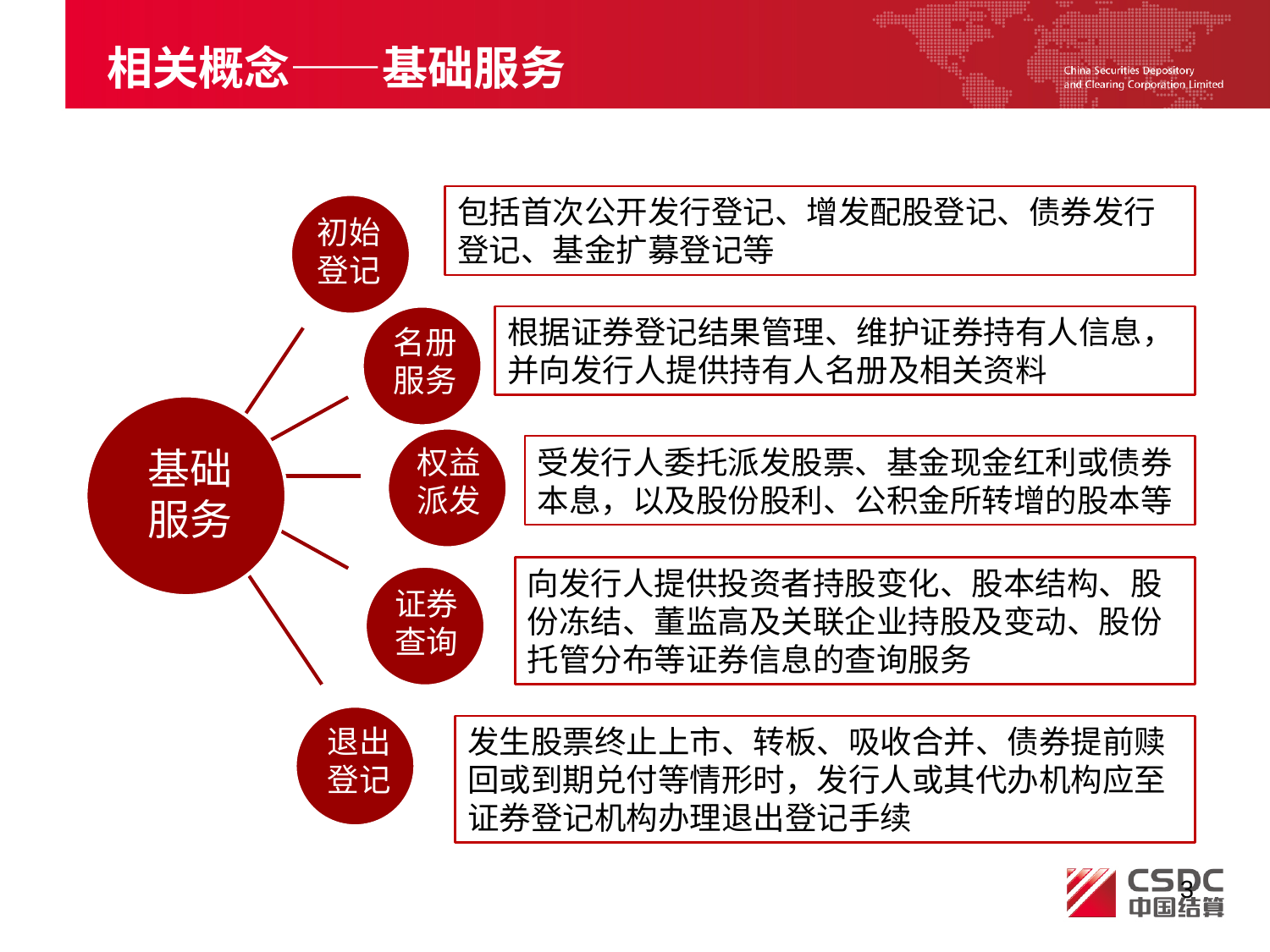

# 相关概念——基础服务
包括首次公开发行登记、增发配股登记、债券发行登记、基金扩募登记等

初始登记

根据证券登记结果管理、维护证券持有人信息，并向发行人提供持有人名册及相关资料
名册服务

基础服务
权益派发
受发行人委托派发股票、基金现金红利或债券本息，以及股份股利、公积金所转增的股本等

向发行人提供投资者持股变化、股本结构、股份冻结、董监高及关联企业持股及变动、股份托管分布等证券信息的查询服务

证券查询

退出登记
发生股票终止上市、转板、吸收合并、债券提前赎回或到期兑付等情形时，发行人或其代办机构应至证券登记机构办理退出登记手续
3